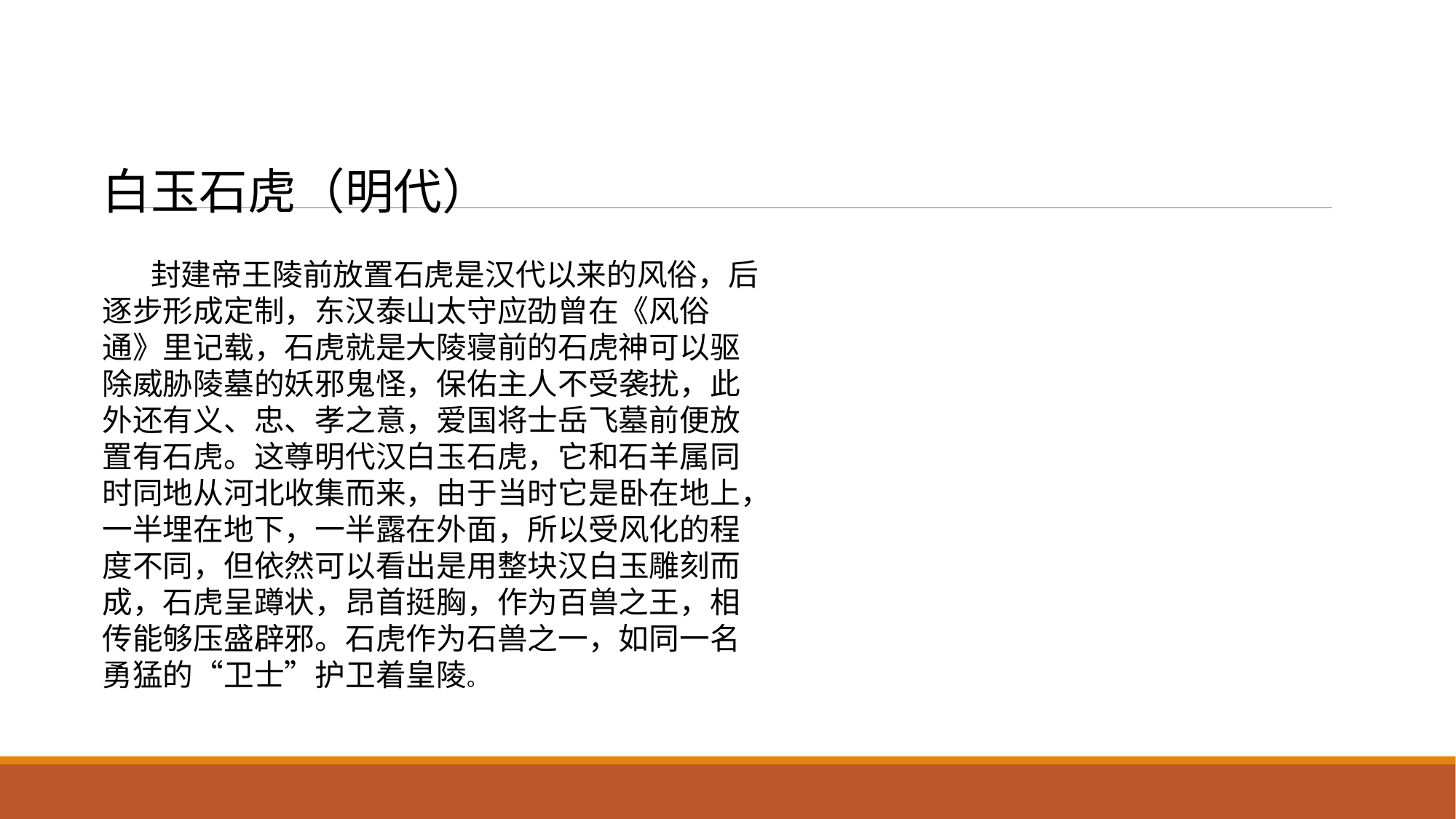

白玉石虎（明代）

   封建帝王陵前放置石虎是汉代以来的风俗，后逐步形成定制，东汉泰山太守应劭曾在《风俗通》里记载，石虎就是大陵寝前的石虎神可以驱除威胁陵墓的妖邪鬼怪，保佑主人不受袭扰，此外还有义、忠、孝之意，爱国将士岳飞墓前便放置有石虎。这尊明代汉白玉石虎，它和石羊属同时同地从河北收集而来，由于当时它是卧在地上，一半埋在地下，一半露在外面，所以受风化的程度不同，但依然可以看出是用整块汉白玉雕刻而成，石虎呈蹲状，昂首挺胸，作为百兽之王，相传能够压盛辟邪。石虎作为石兽之一，如同一名勇猛的“卫士”护卫着皇陵。